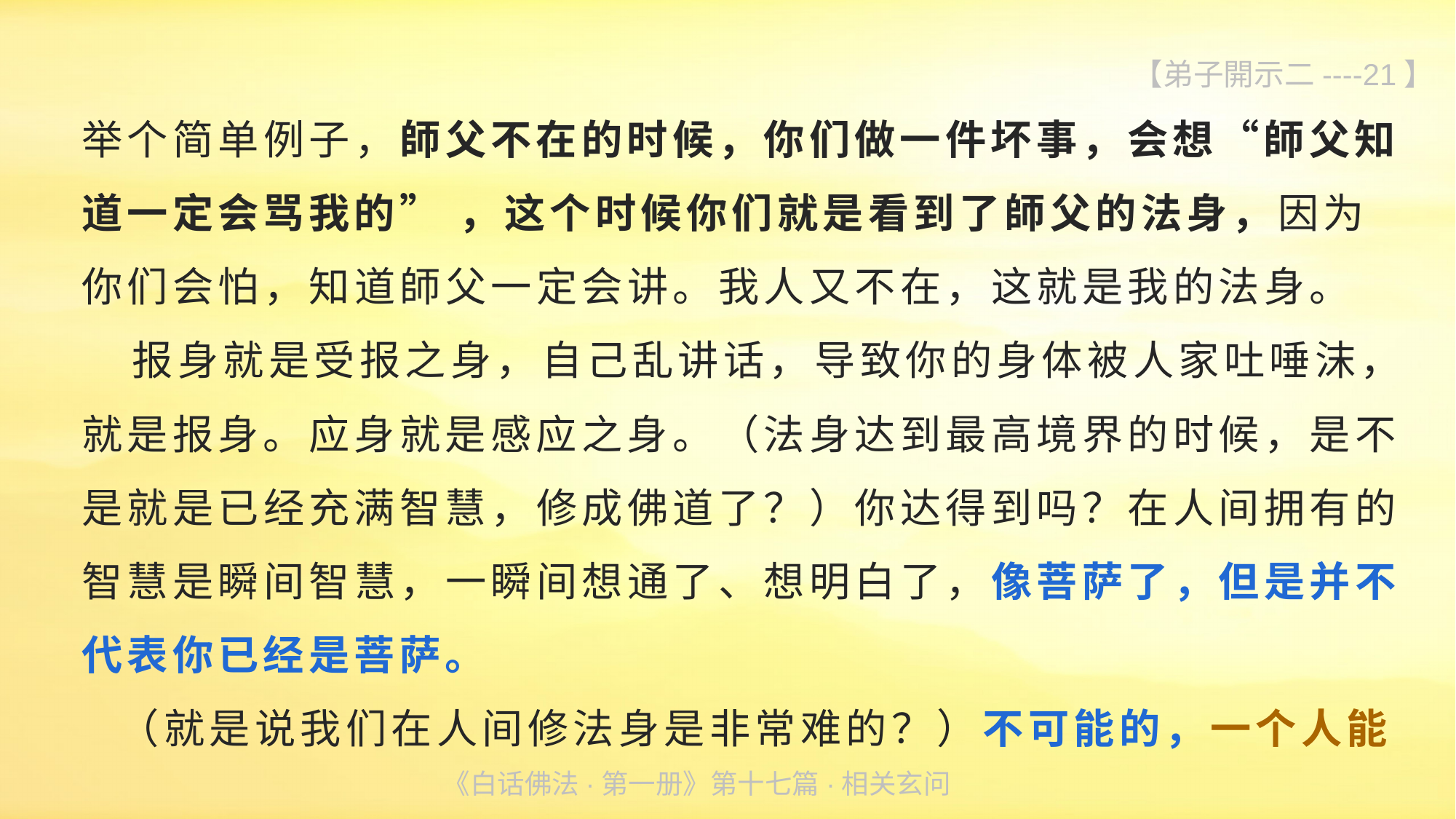

【弟子開示二----21】
举个简单例子，師父不在的时候，你们做一件坏事，会想“師父知
道一定会骂我的” ，这个时候你们就是看到了師父的法身，因为你们会怕，知道師父一定会讲。我人又不在，这就是我的法身。
   报身就是受报之身，自己乱讲话，导致你的身体被人家吐唾沫，就是报身。应身就是感应之身。（法身达到最高境界的时候，是不是就是已经充满智慧，修成佛道了？）你达得到吗？在人间拥有的智慧是瞬间智慧，一瞬间想通了、想明白了，像菩萨了，但是并不代表你已经是菩萨。
  （就是说我们在人间修法身是非常难的？）不可能的，一个人能
《白话佛法·第一册》第十七篇·相关玄问